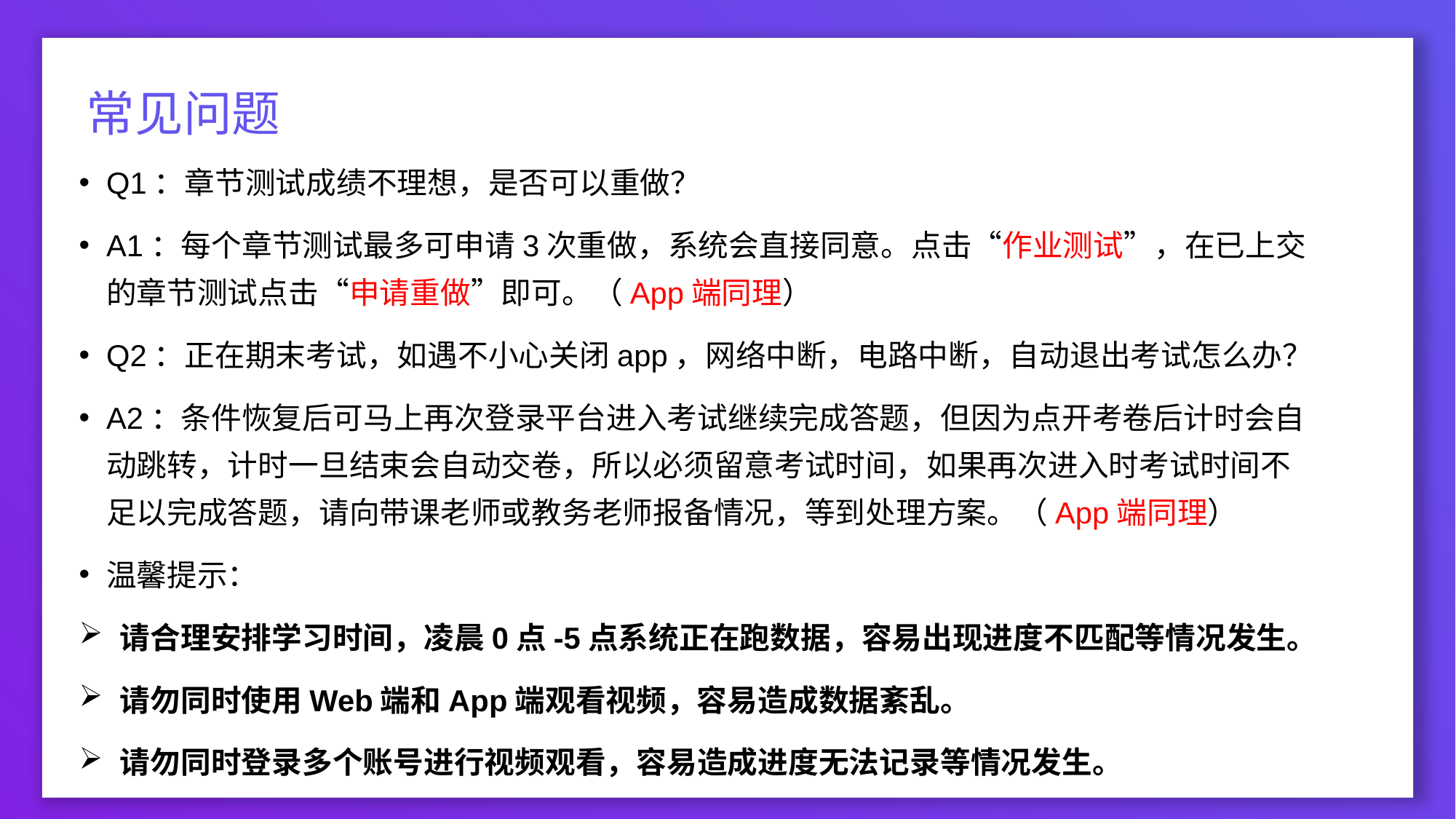

常见问题
Q1：章节测试成绩不理想，是否可以重做？
A1：每个章节测试最多可申请3次重做，系统会直接同意。点击“作业测试”，在已上交的章节测试点击“申请重做”即可。（App端同理）
Q2：正在期末考试，如遇不小心关闭app，网络中断，电路中断，自动退出考试怎么办？
A2：条件恢复后可马上再次登录平台进入考试继续完成答题，但因为点开考卷后计时会自动跳转，计时一旦结束会自动交卷，所以必须留意考试时间，如果再次进入时考试时间不足以完成答题，请向带课老师或教务老师报备情况，等到处理方案。（App端同理）
温馨提示：
请合理安排学习时间，凌晨0点-5点系统正在跑数据，容易出现进度不匹配等情况发生。
请勿同时使用Web端和App端观看视频，容易造成数据紊乱。
请勿同时登录多个账号进行视频观看，容易造成进度无法记录等情况发生。